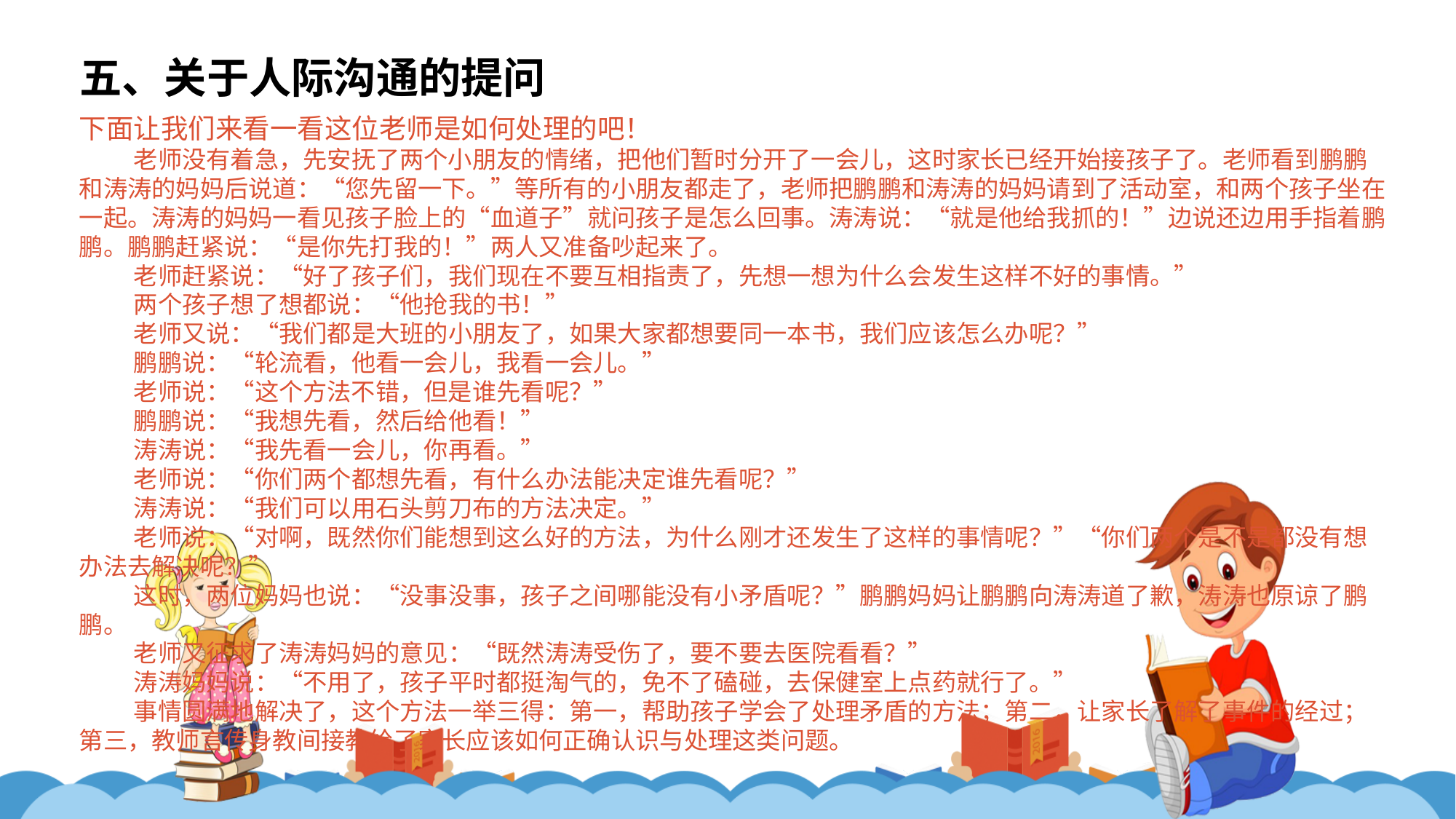

五、关于人际沟通的提问
下面让我们来看一看这位老师是如何处理的吧！
老师没有着急，先安抚了两个小朋友的情绪，把他们暂时分开了一会儿，这时家长已经开始接孩子了。老师看到鹏鹏和涛涛的妈妈后说道：“您先留一下。”等所有的小朋友都走了，老师把鹏鹏和涛涛的妈妈请到了活动室，和两个孩子坐在一起。涛涛的妈妈一看见孩子脸上的“血道子”就问孩子是怎么回事。涛涛说：“就是他给我抓的！”边说还边用手指着鹏鹏。鹏鹏赶紧说：“是你先打我的！”两人又准备吵起来了。
老师赶紧说：“好了孩子们，我们现在不要互相指责了，先想一想为什么会发生这样不好的事情。”
两个孩子想了想都说：“他抢我的书！”
老师又说：“我们都是大班的小朋友了，如果大家都想要同一本书，我们应该怎么办呢？”
鹏鹏说：“轮流看，他看一会儿，我看一会儿。”
老师说：“这个方法不错，但是谁先看呢？”
鹏鹏说：“我想先看，然后给他看！”
涛涛说：“我先看一会儿，你再看。”
老师说：“你们两个都想先看，有什么办法能决定谁先看呢？”
涛涛说：“我们可以用石头剪刀布的方法决定。”
老师说：“对啊，既然你们能想到这么好的方法，为什么刚才还发生了这样的事情呢？”“你们两个是不是都没有想办法去解决呢？”
这时，两位妈妈也说：“没事没事，孩子之间哪能没有小矛盾呢？”鹏鹏妈妈让鹏鹏向涛涛道了歉，涛涛也原谅了鹏鹏。
老师又征求了涛涛妈妈的意见：“既然涛涛受伤了，要不要去医院看看？”
涛涛妈妈说：“不用了，孩子平时都挺淘气的，免不了磕碰，去保健室上点药就行了。”
事情圆满地解决了，这个方法一举三得：第一，帮助孩子学会了处理矛盾的方法；第二，让家长了解了事件的经过；第三，教师言传身教间接教给了家长应该如何正确认识与处理这类问题。